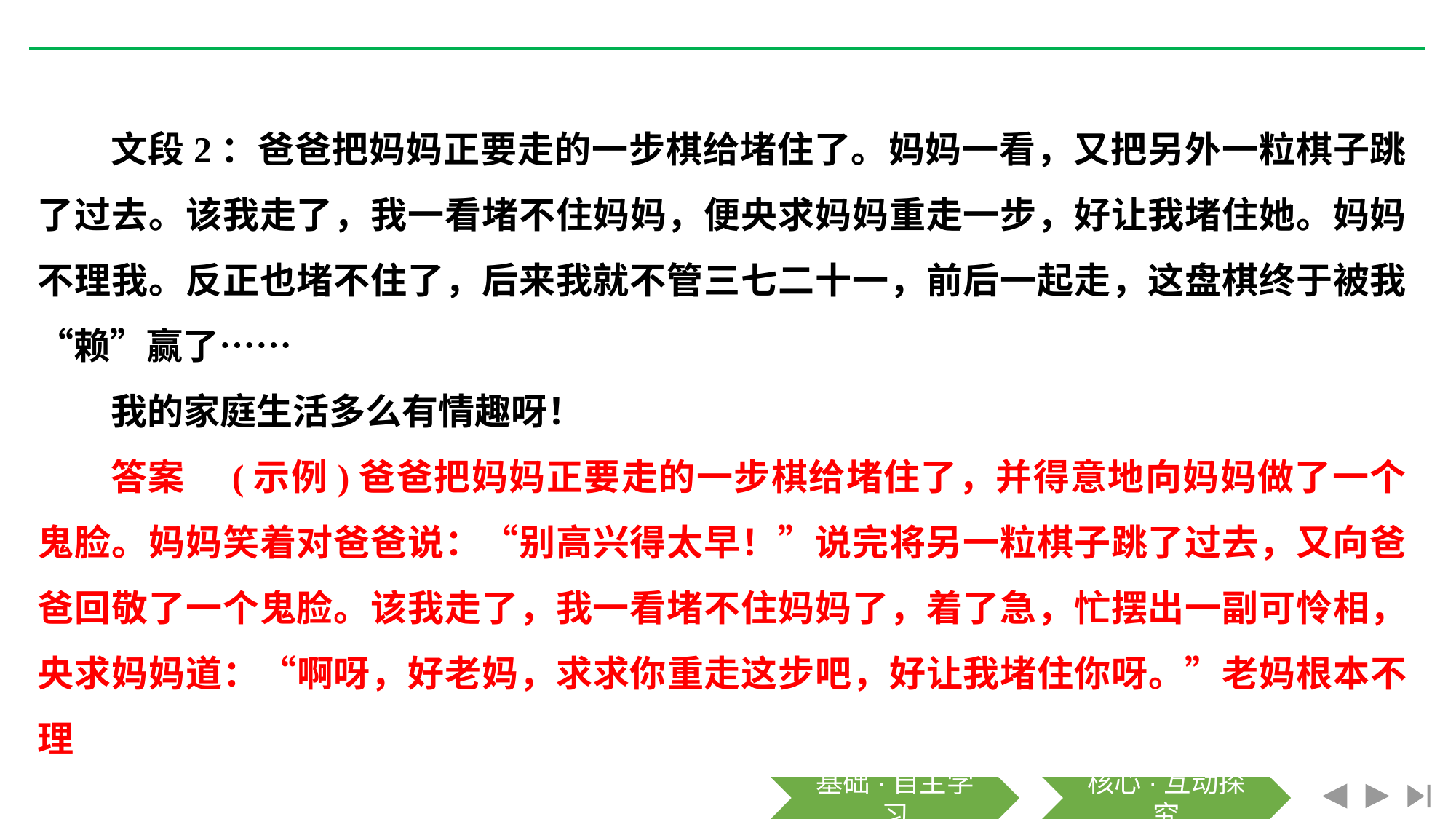

文段2：爸爸把妈妈正要走的一步棋给堵住了。妈妈一看，又把另外一粒棋子跳了过去。该我走了，我一看堵不住妈妈，便央求妈妈重走一步，好让我堵住她。妈妈不理我。反正也堵不住了，后来我就不管三七二十一，前后一起走，这盘棋终于被我“赖”赢了……
我的家庭生活多么有情趣呀！
答案　(示例)爸爸把妈妈正要走的一步棋给堵住了，并得意地向妈妈做了一个鬼脸。妈妈笑着对爸爸说：“别高兴得太早！”说完将另一粒棋子跳了过去，又向爸爸回敬了一个鬼脸。该我走了，我一看堵不住妈妈了，着了急，忙摆出一副可怜相，央求妈妈道：“啊呀，好老妈，求求你重走这步吧，好让我堵住你呀。”老妈根本不理